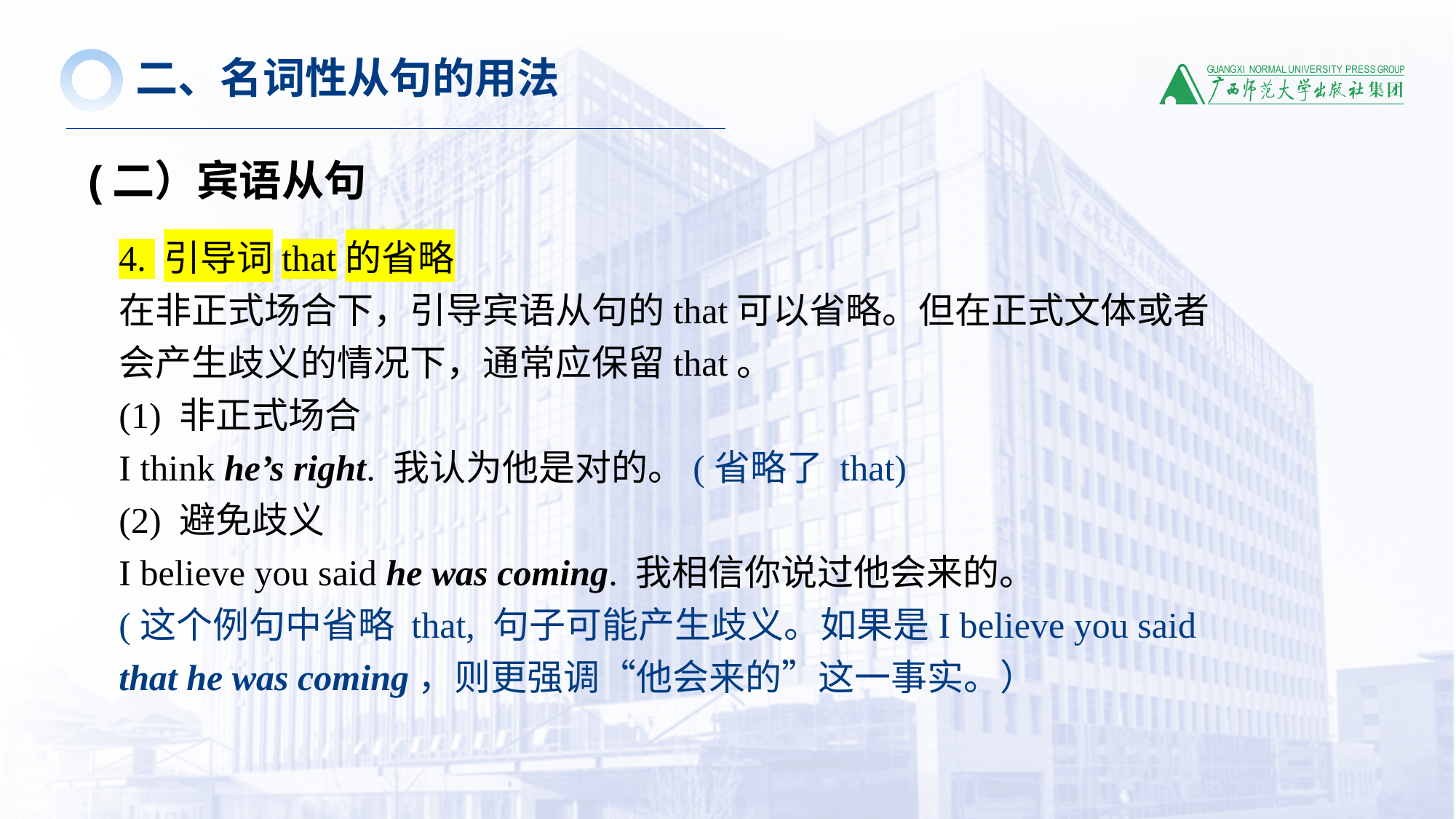

二、名词性从句的用法

(二）宾语从句
4. 引导词that的省略
在非正式场合下，引导宾语从句的that可以省略。但在正式文体或者会产生歧义的情况下，通常应保留that。
(1) 非正式场合
I think he’s right. 我认为他是对的。(省略了 that)
(2) 避免歧义
I believe you said he was coming. 我相信你说过他会来的。
(这个例句中省略 that, 句子可能产生歧义。如果是I believe you said that he was coming，则更强调“他会来的”这一事实。）